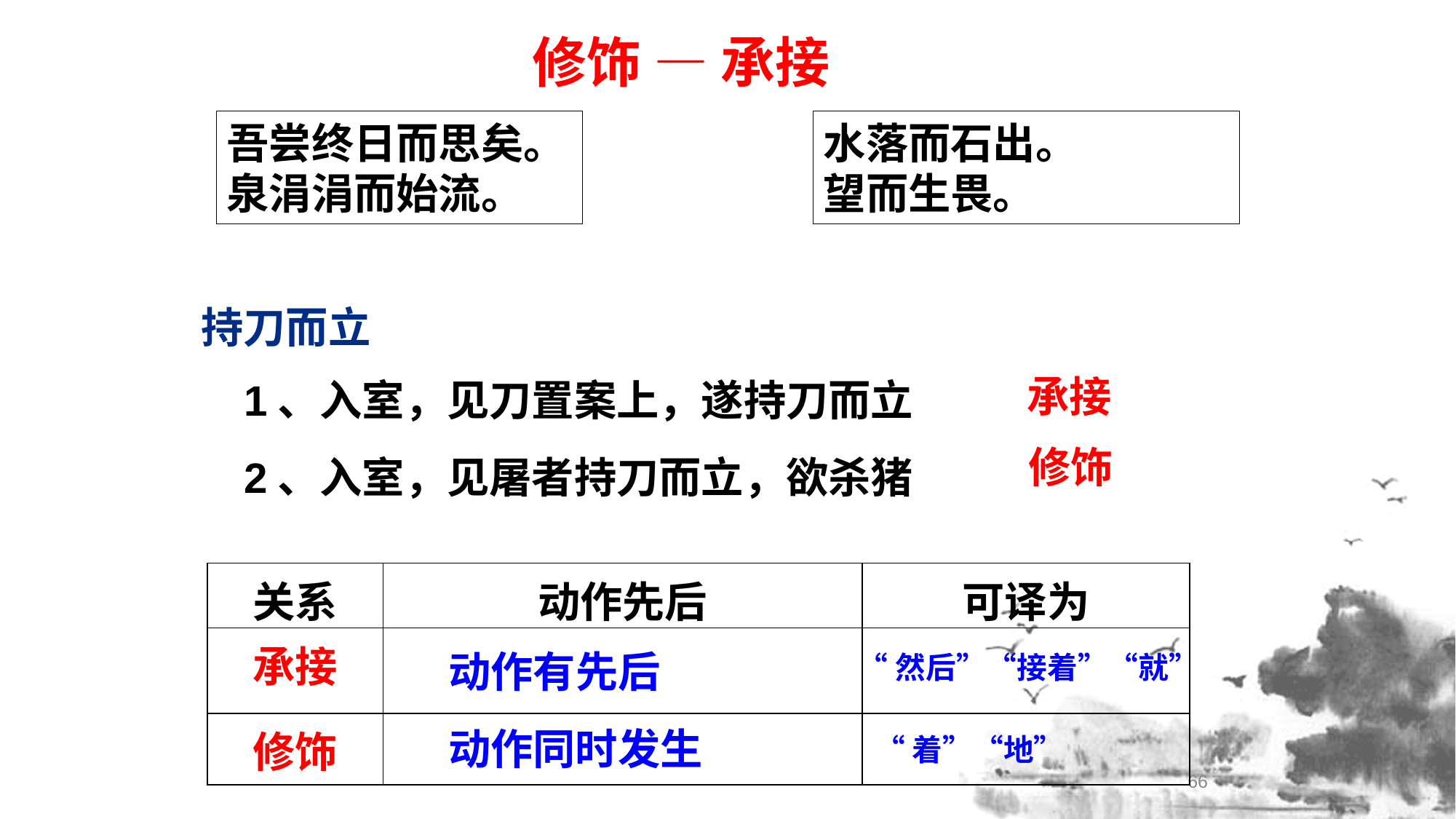

修饰 — 承接
吾尝终日而思矣。
泉涓涓而始流。
水落而石出。
望而生畏。
持刀而立
1、入室，见刀置案上，遂持刀而立
承接
2、入室，见屠者持刀而立，欲杀猪
修饰
| 关系 | 动作先后 | 可译为 |
| --- | --- | --- |
| 承接 |  |  |
| 修饰 |  |  |
动作有先后
“然后”“接着”“就”
动作同时发生
“着”“地”
66